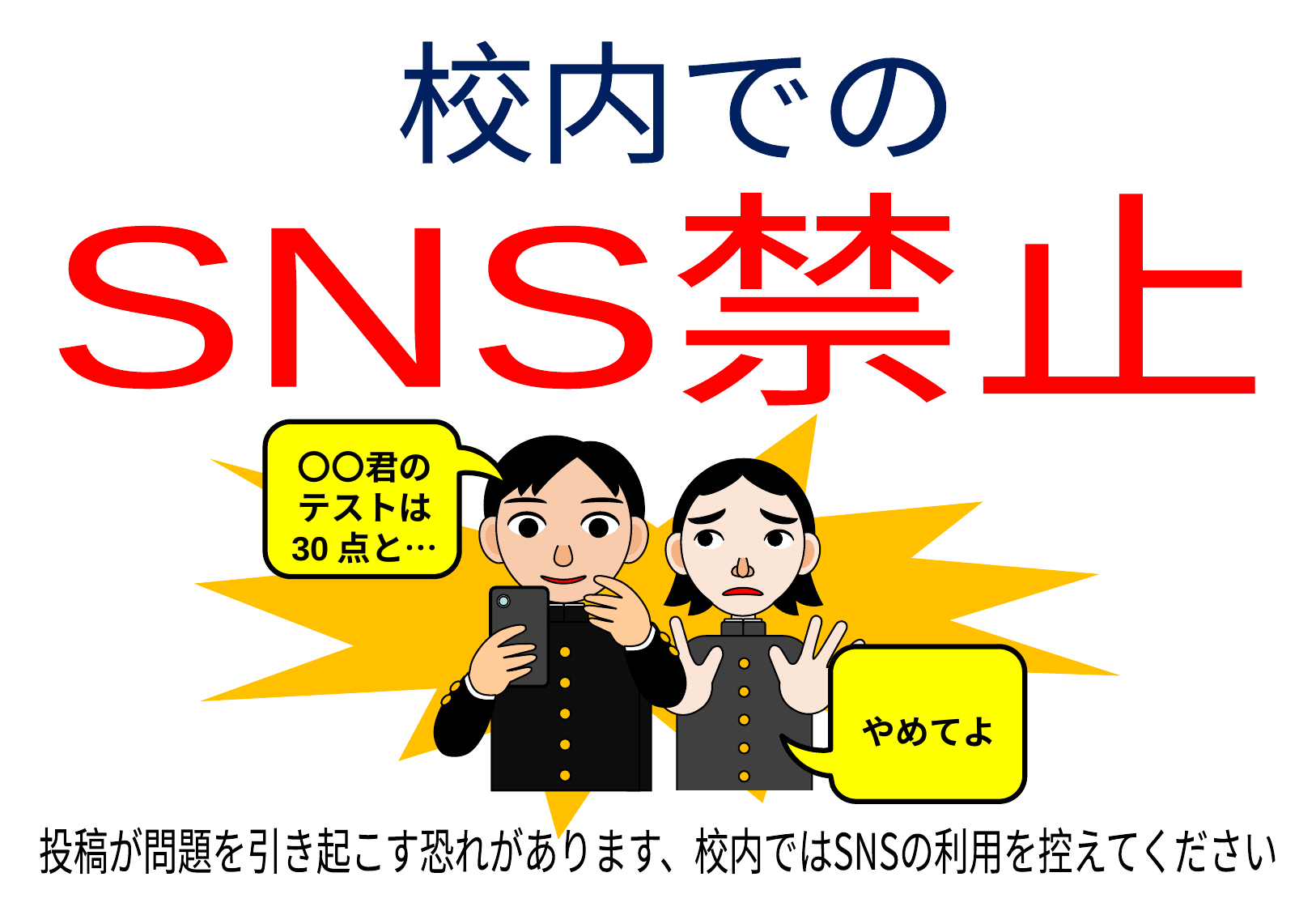

校内での
SNS禁止

〇〇君の
テストは
30点と…

やめてよ
投稿が問題を引き起こす恐れがあります、校内ではSNSの利用を控えてください